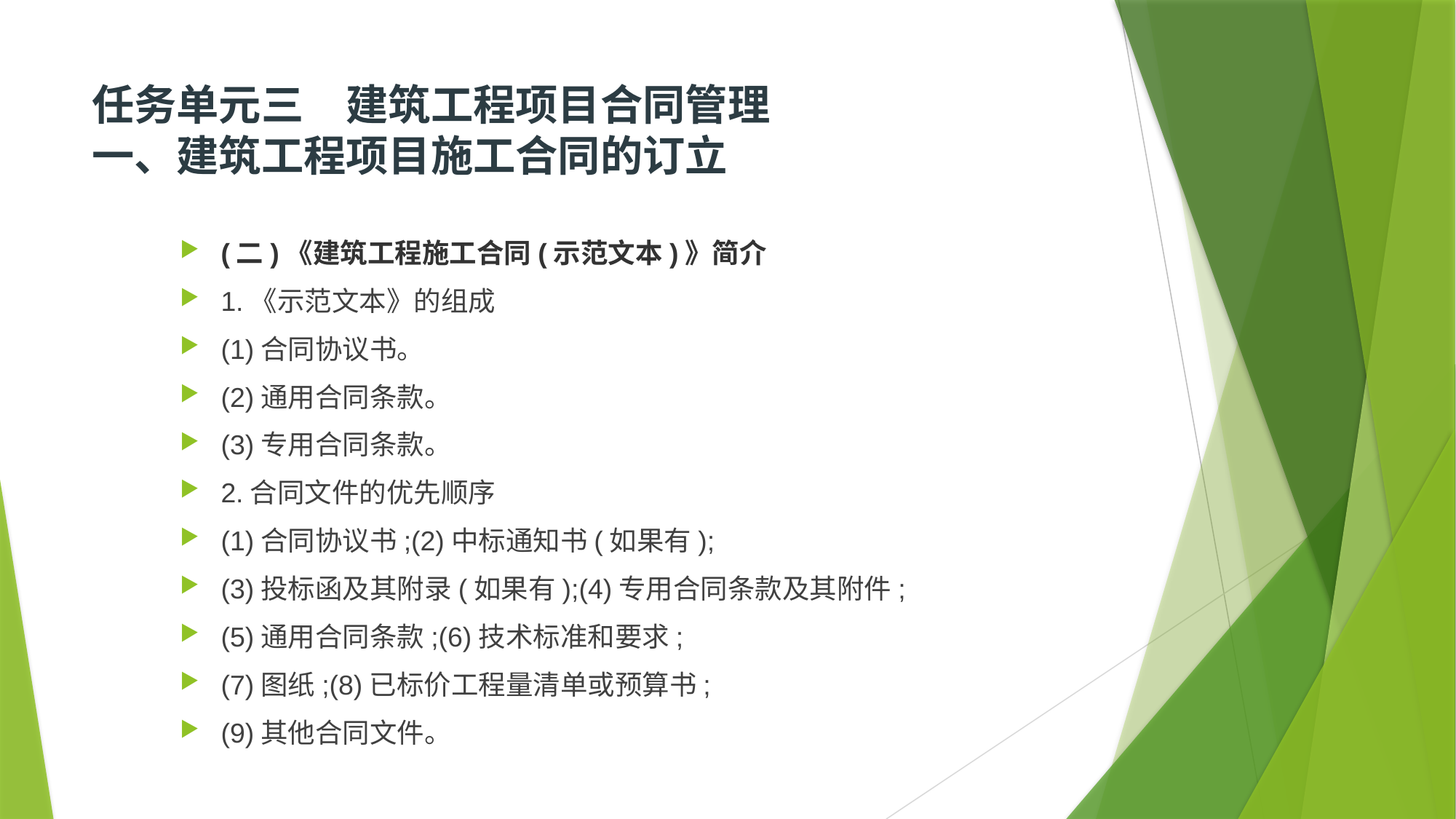

# 任务单元三　建筑工程项目合同管理  一、建筑工程项目施工合同的订立
(二)《建筑工程施工合同(示范文本)》简介
1.《示范文本》的组成
(1)合同协议书。
(2)通用合同条款。
(3)专用合同条款。
2.合同文件的优先顺序
(1)合同协议书;(2)中标通知书(如果有);
(3)投标函及其附录(如果有);(4)专用合同条款及其附件;
(5)通用合同条款;(6)技术标准和要求;
(7)图纸;(8)已标价工程量清单或预算书;
(9)其他合同文件。